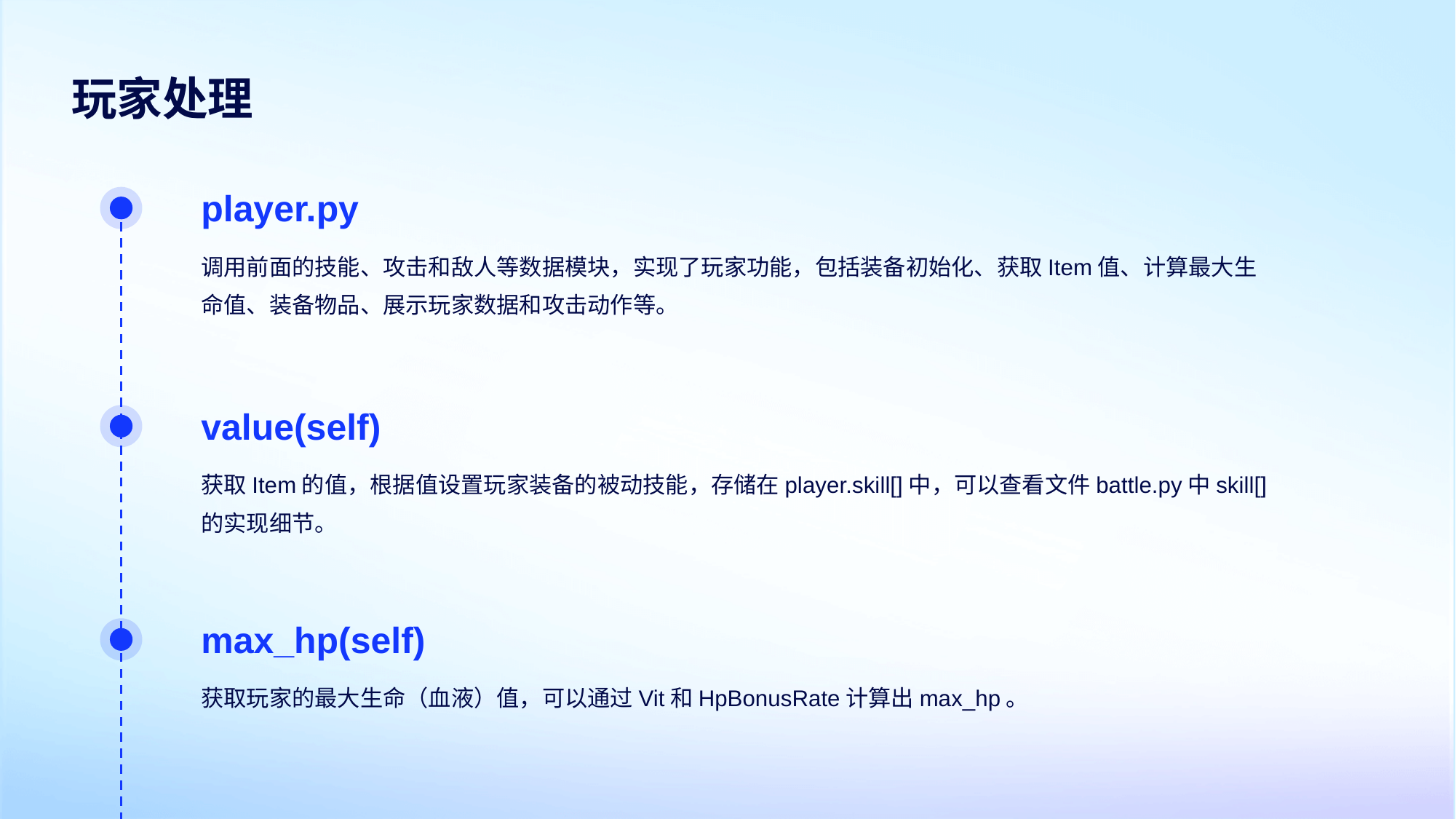

玩家处理
player.py

调用前面的技能、攻击和敌人等数据模块，实现了玩家功能，包括装备初始化、获取Item值、计算最大生命值、装备物品、展示玩家数据和攻击动作等。
value(self)

获取Item的值，根据值设置玩家装备的被动技能，存储在player.skill[]中，可以查看文件battle.py中skill[]的实现细节。
max_hp(self)

获取玩家的最大生命（血液）值，可以通过Vit和HpBonusRate计算出max_hp。